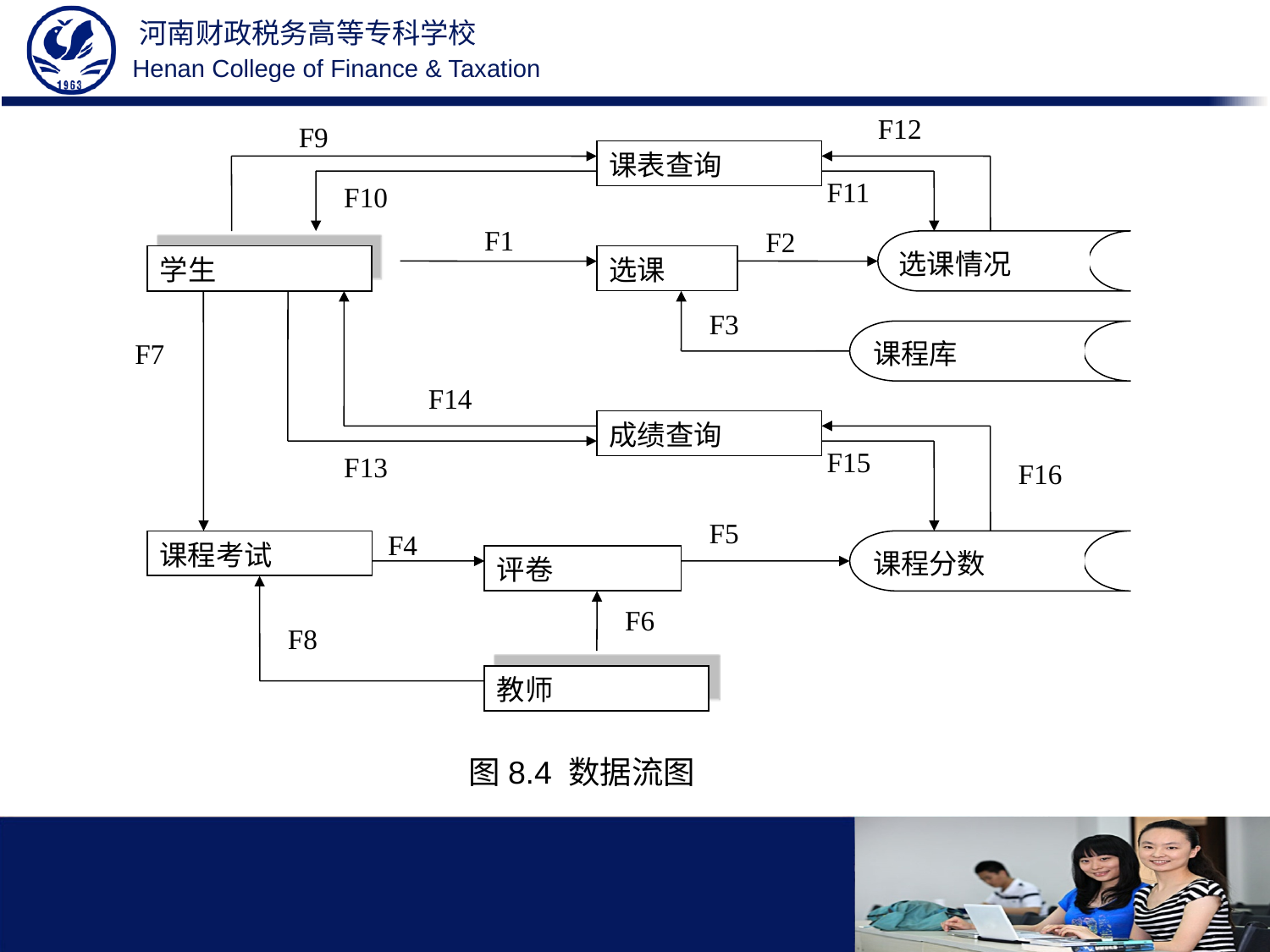

F12

F9

课表查询

F11

F10

F1

F2

选课情况

学生

选课

F3

课程库

F7

F14

成绩查询

F15

F13

F16

F5

F4

课程考试

课程分数

评卷

F6

F8

教师

图8.4 数据流图